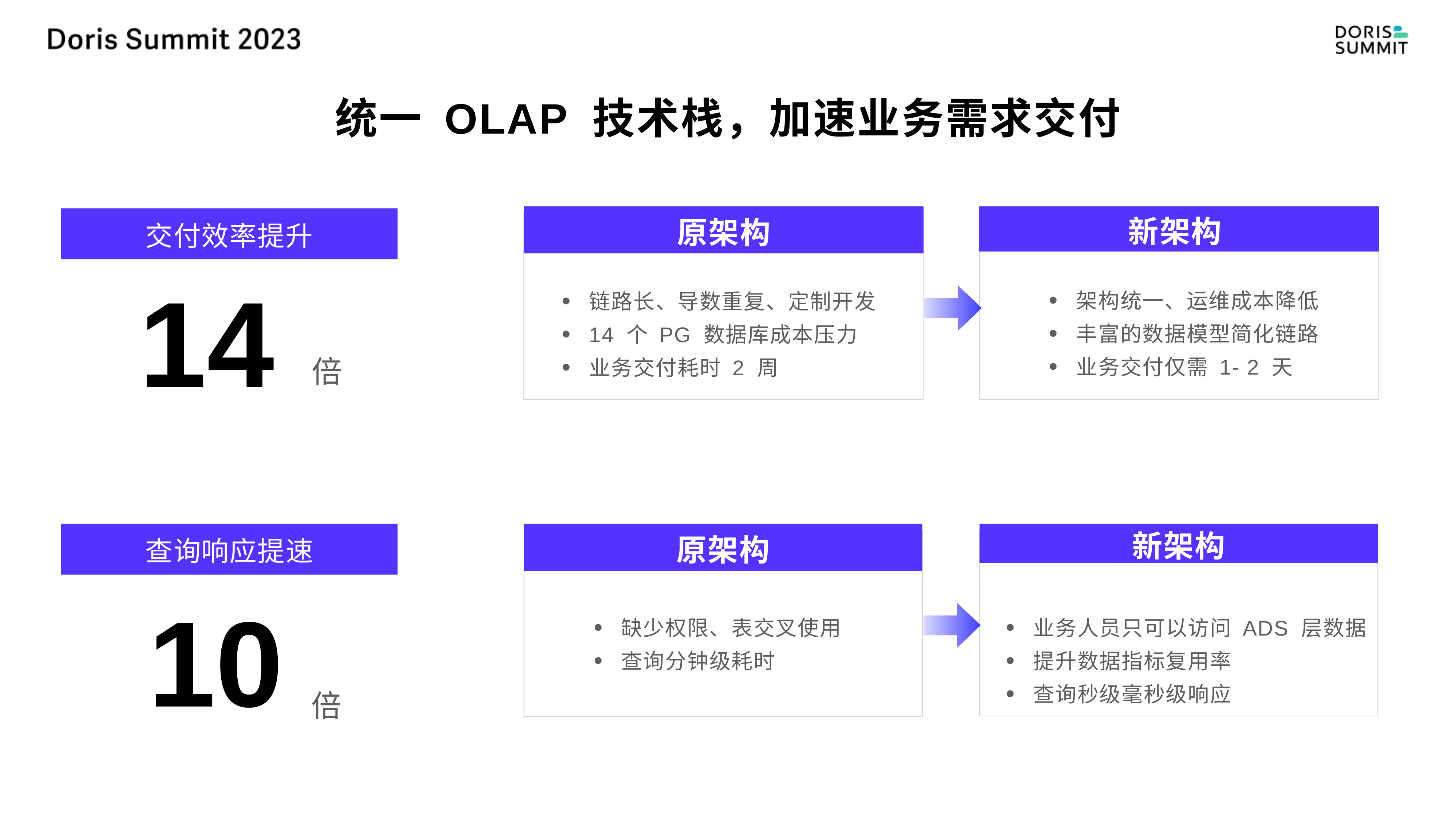

# 统一 OLAP 技术栈，加速业务需求交付
原架构
新架构
交付效率提升

14
架构统一、运维成本降低
丰富的数据模型简化链路
业务交付仅需 1- 2 天
链路长、导数重复、定制开发
14 个 PG 数据库成本压力
业务交付耗时 2 周

倍
查询响应提速
原架构
新架构

10
缺少权限、表交叉使用
查询分钟级耗时
业务人员只可以访问 ADS 层数据
提升数据指标复用率
查询秒级毫秒级响应

倍